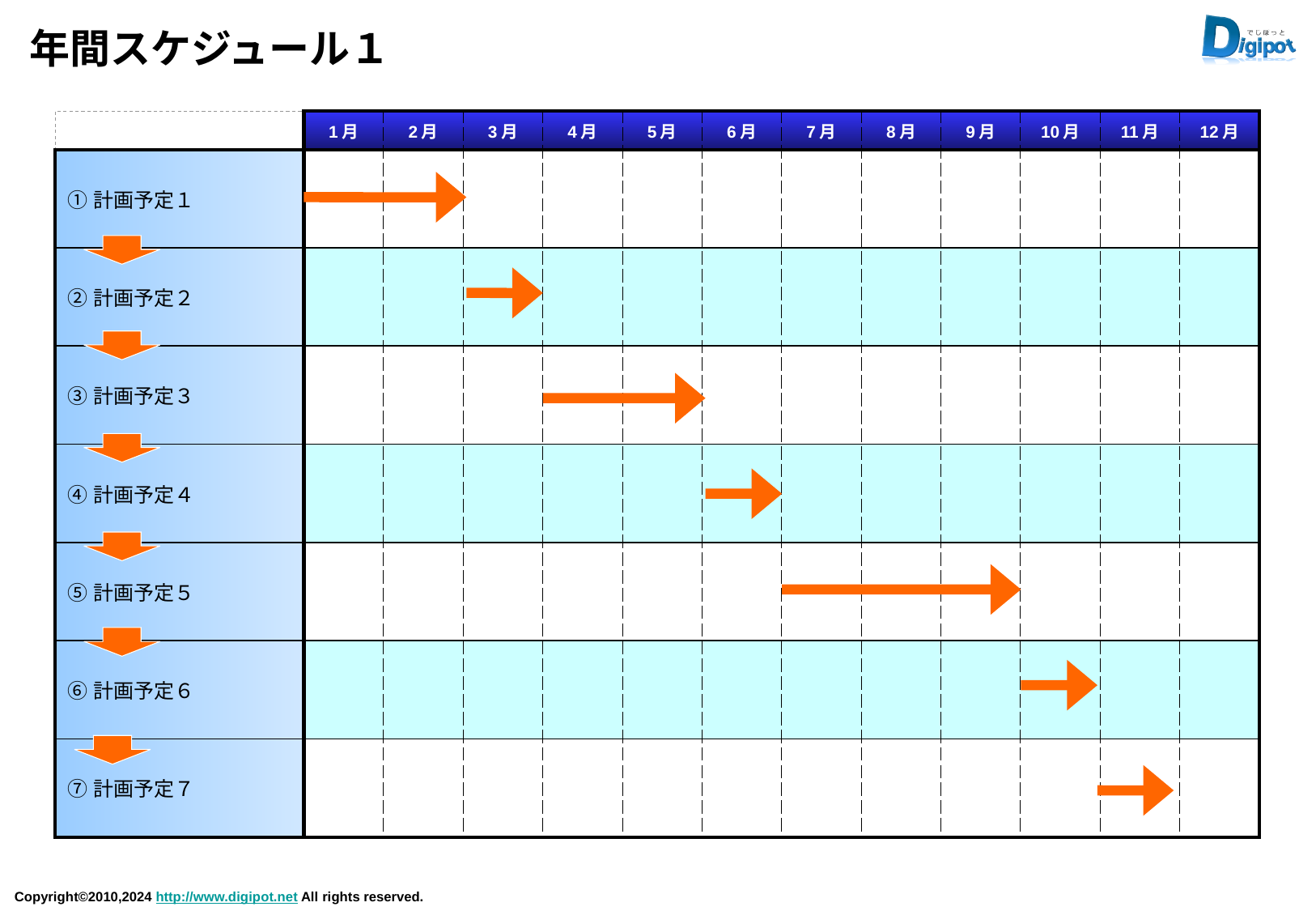

# 年間スケジュール１
|  | 1月 | 2月 | 3月 | 4月 | 5月 | 6月 | 7月 | 8月 | 9月 | 10月 | 11月 | 12月 |
| --- | --- | --- | --- | --- | --- | --- | --- | --- | --- | --- | --- | --- |
| ①計画予定１ |  |  |  |  |  |  |  |  |  |  |  |  |
| ②計画予定２ |  |  |  |  |  |  |  |  |  |  |  |  |
| ③計画予定３ |  |  |  |  |  |  |  |  |  |  |  |  |
| ④計画予定４ |  |  |  |  |  |  |  |  |  |  |  |  |
| ⑤計画予定５ |  |  |  |  |  |  |  |  |  |  |  |  |
| ⑥計画予定６ |  |  |  |  |  |  |  |  |  |  |  |  |
| ⑦計画予定７ |  |  |  |  |  |  |  |  |  |  |  |  |